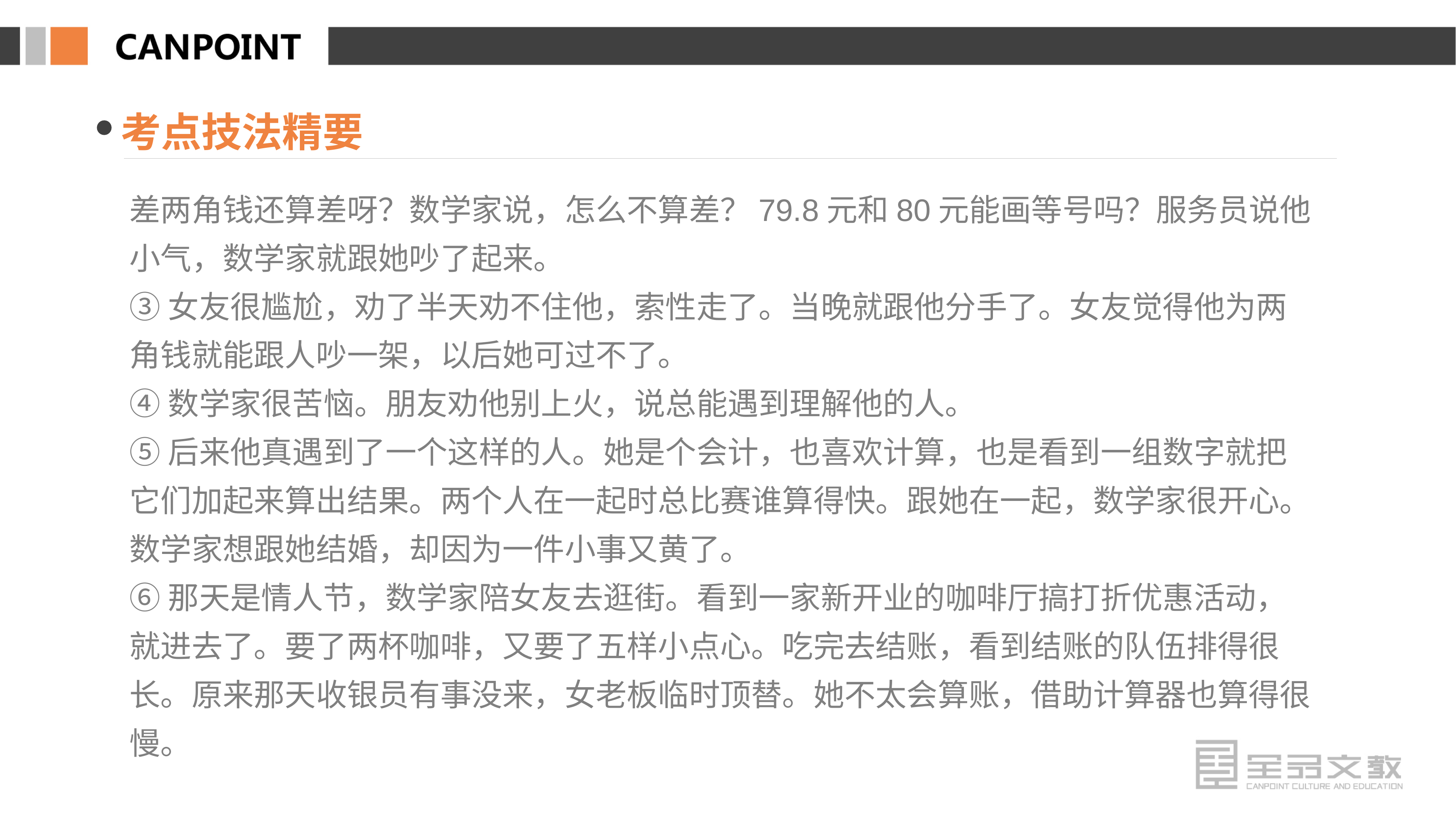

考点技法精要

差两角钱还算差呀？数学家说，怎么不算差？79.8元和80元能画等号吗？服务员说他小气，数学家就跟她吵了起来。
③女友很尴尬，劝了半天劝不住他，索性走了。当晚就跟他分手了。女友觉得他为两角钱就能跟人吵一架，以后她可过不了。
④数学家很苦恼。朋友劝他别上火，说总能遇到理解他的人。
⑤后来他真遇到了一个这样的人。她是个会计，也喜欢计算，也是看到一组数字就把它们加起来算出结果。两个人在一起时总比赛谁算得快。跟她在一起，数学家很开心。数学家想跟她结婚，却因为一件小事又黄了。
⑥那天是情人节，数学家陪女友去逛街。看到一家新开业的咖啡厅搞打折优惠活动，就进去了。要了两杯咖啡，又要了五样小点心。吃完去结账，看到结账的队伍排得很长。原来那天收银员有事没来，女老板临时顶替。她不太会算账，借助计算器也算得很慢。